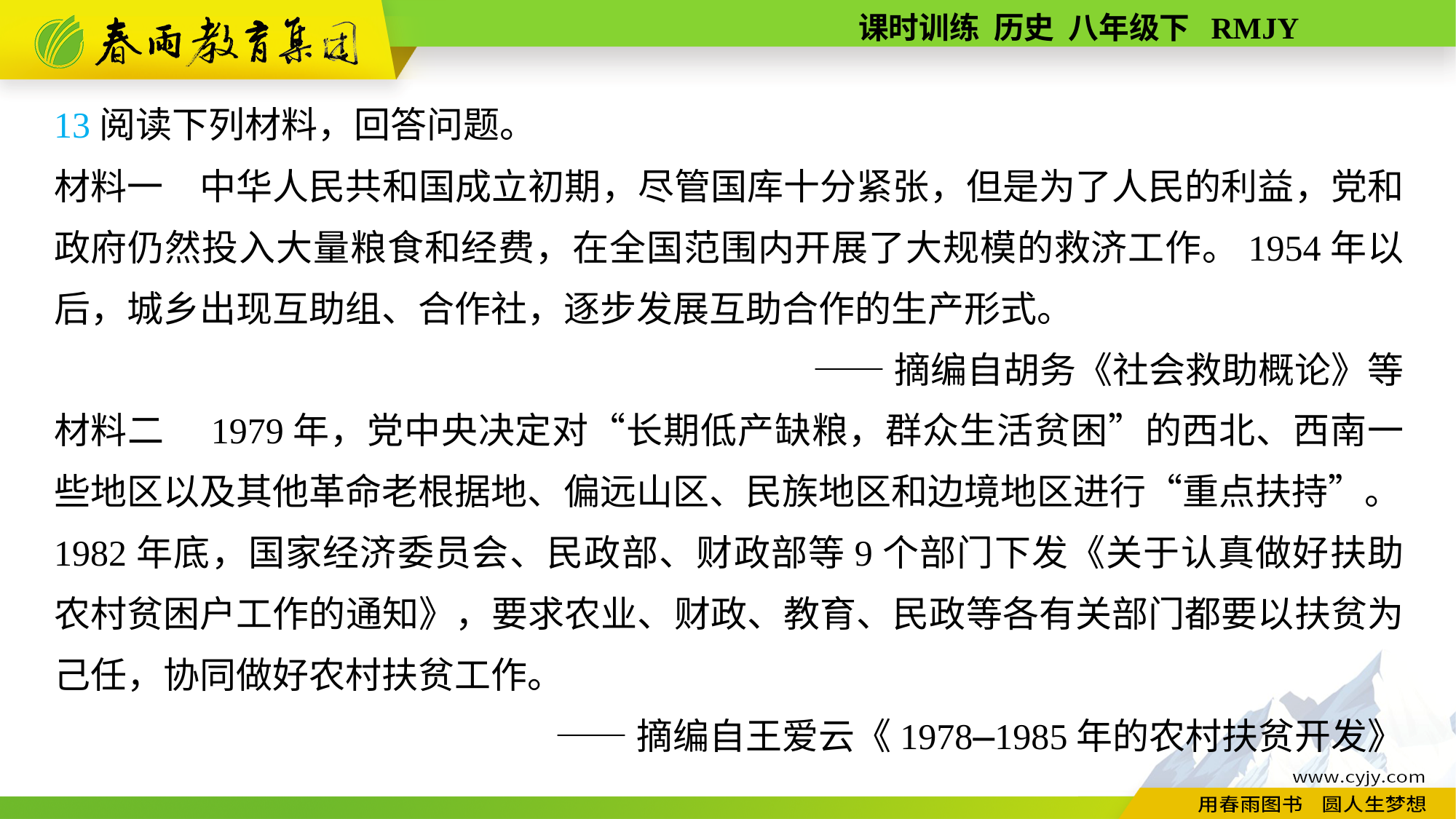

13阅读下列材料，回答问题。
材料一　中华人民共和国成立初期，尽管国库十分紧张，但是为了人民的利益，党和政府仍然投入大量粮食和经费，在全国范围内开展了大规模的救济工作。1954年以后，城乡出现互助组、合作社，逐步发展互助合作的生产形式。
——摘编自胡务《社会救助概论》等
材料二　1979年，党中央决定对“长期低产缺粮，群众生活贫困”的西北、西南一些地区以及其他革命老根据地、偏远山区、民族地区和边境地区进行“重点扶持”。1982年底，国家经济委员会、民政部、财政部等9个部门下发《关于认真做好扶助农村贫困户工作的通知》，要求农业、财政、教育、民政等各有关部门都要以扶贫为己任，协同做好农村扶贫工作。
——摘编自王爱云《1978—1985年的农村扶贫开发》